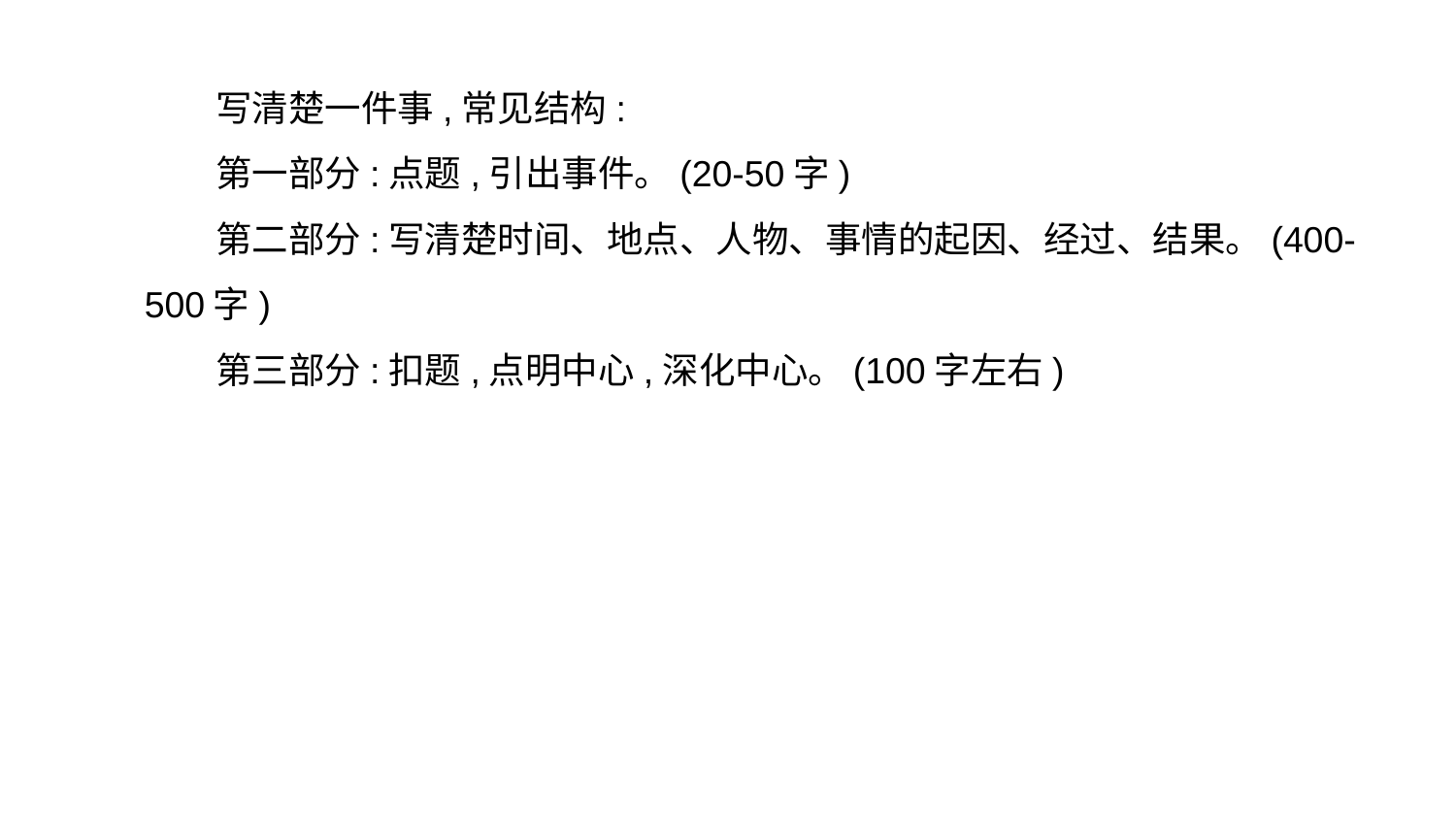

写清楚一件事,常见结构:
第一部分:点题,引出事件。(20-50字)
第二部分:写清楚时间、地点、人物、事情的起因、经过、结果。(400-500字)
第三部分:扣题,点明中心,深化中心。(100字左右)